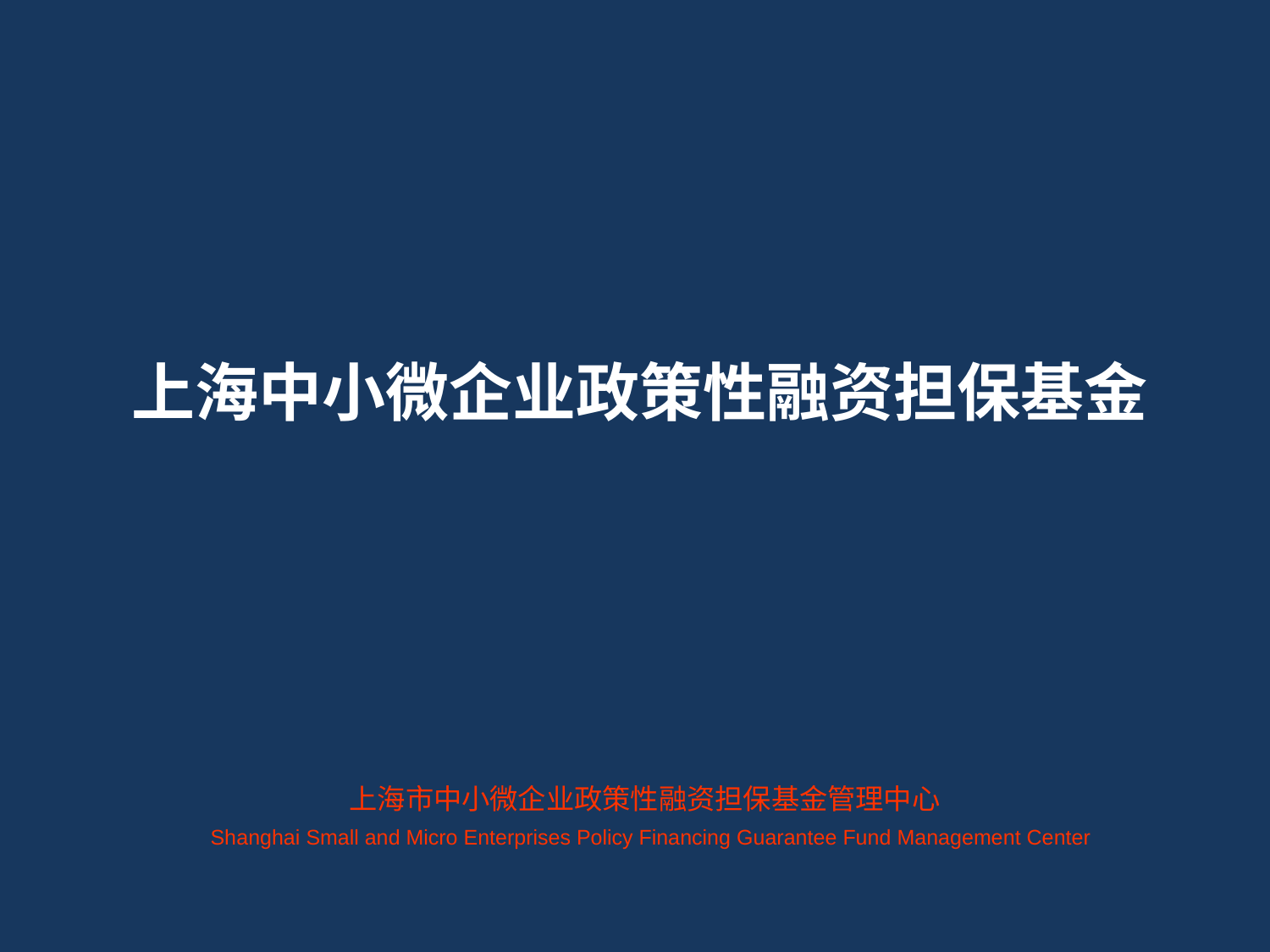

上海中小微企业政策性融资担保基金
上海市中小微企业政策性融资担保基金管理中心
Shanghai Small and Micro Enterprises Policy Financing Guarantee Fund Management Center